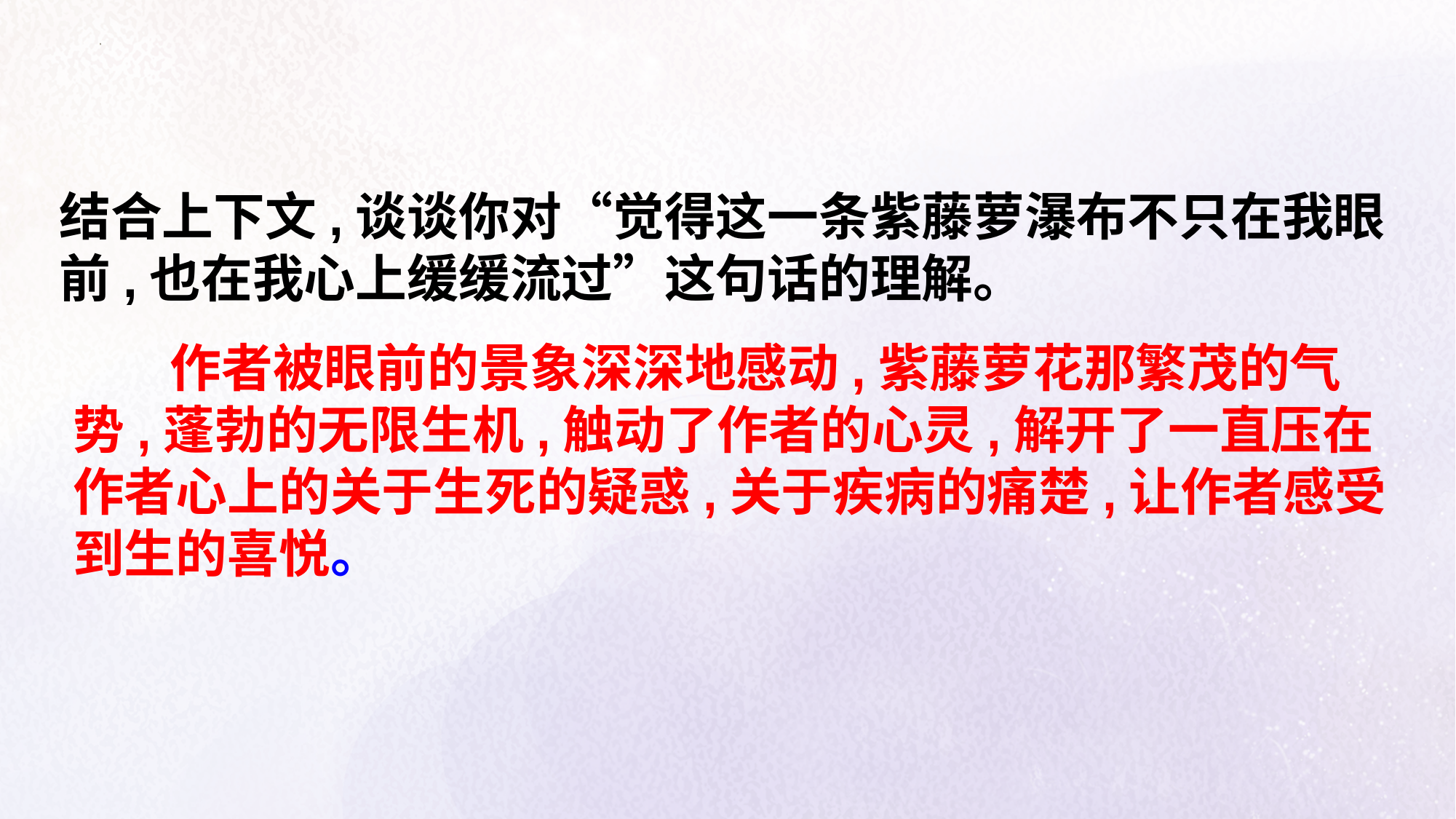

结合上下文,谈谈你对“觉得这一条紫藤萝瀑布不只在我眼前,也在我心上缓缓流过”这句话的理解。
         作者被眼前的景象深深地感动,紫藤萝花那繁茂的气势,蓬勃的无限生机,触动了作者的心灵,解开了一直压在作者心上的关于生死的疑惑,关于疾病的痛楚,让作者感受到生的喜悦。